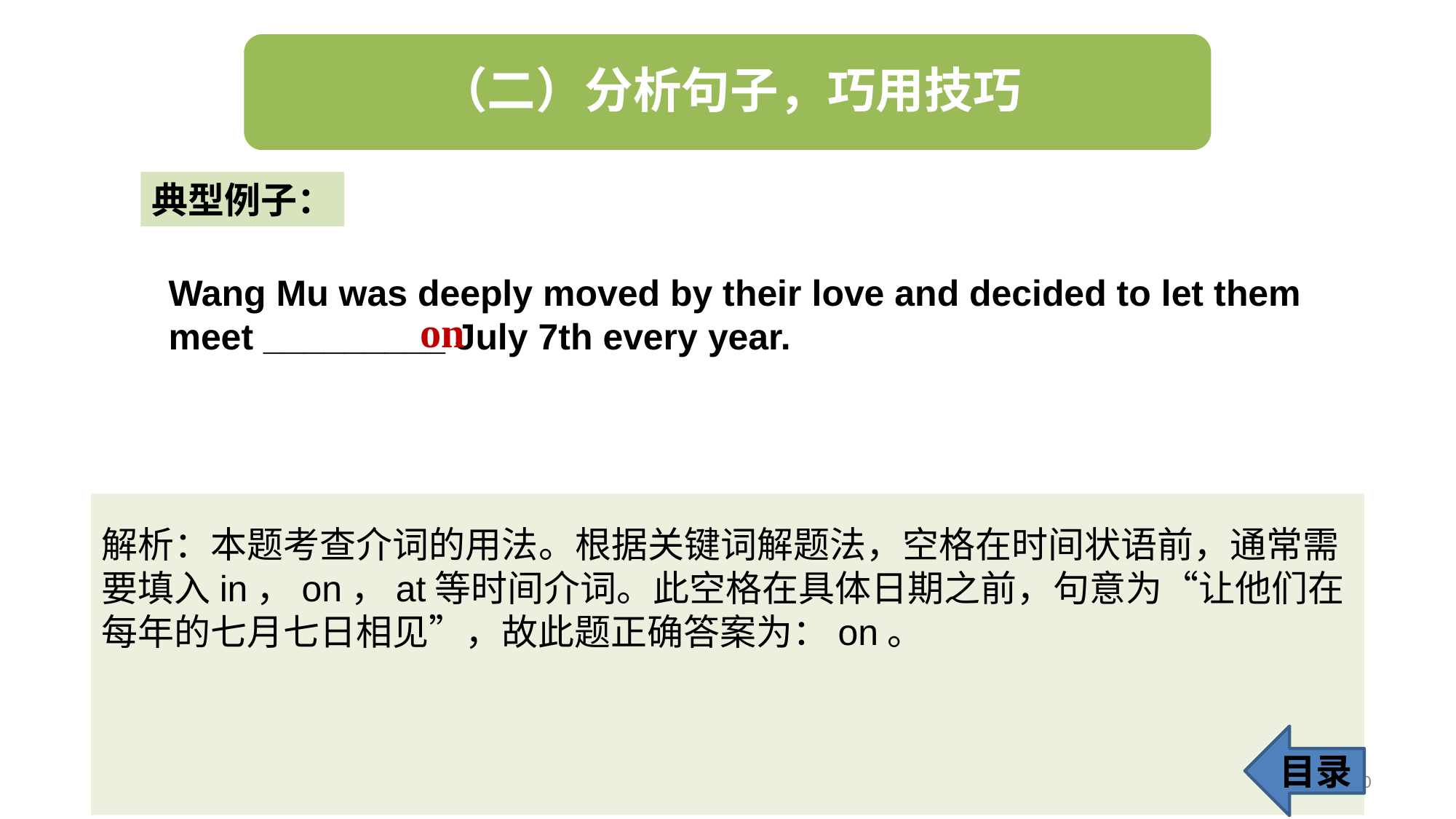

（二）分析句子，巧用技巧
典型例子：
Wang Mu was deeply moved by their love and decided to let them meet _________ July 7th every year.
on

解析：本题考查介词的用法。根据关键词解题法，空格在时间状语前，通常需要填入in，on，at等时间介词。此空格在具体日期之前，句意为“让他们在每年的七月七日相见”，故此题正确答案为：on。
目录
50